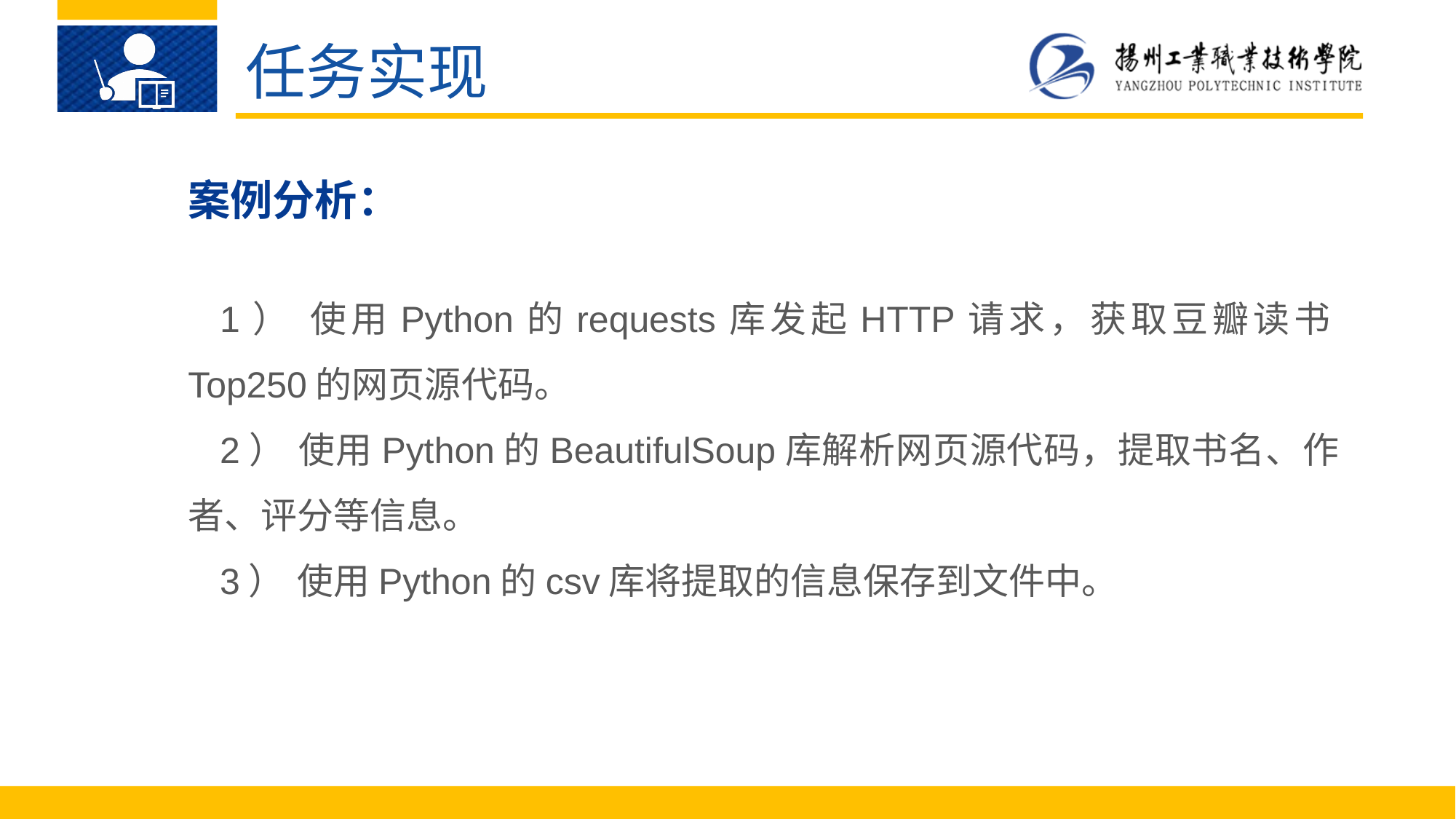

任务实现
案例分析：
1）	使用Python的requests库发起HTTP请求，获取豆瓣读书Top250的网页源代码。
2）	使用Python的BeautifulSoup库解析网页源代码，提取书名、作者、评分等信息。
3）	使用Python的csv库将提取的信息保存到文件中。